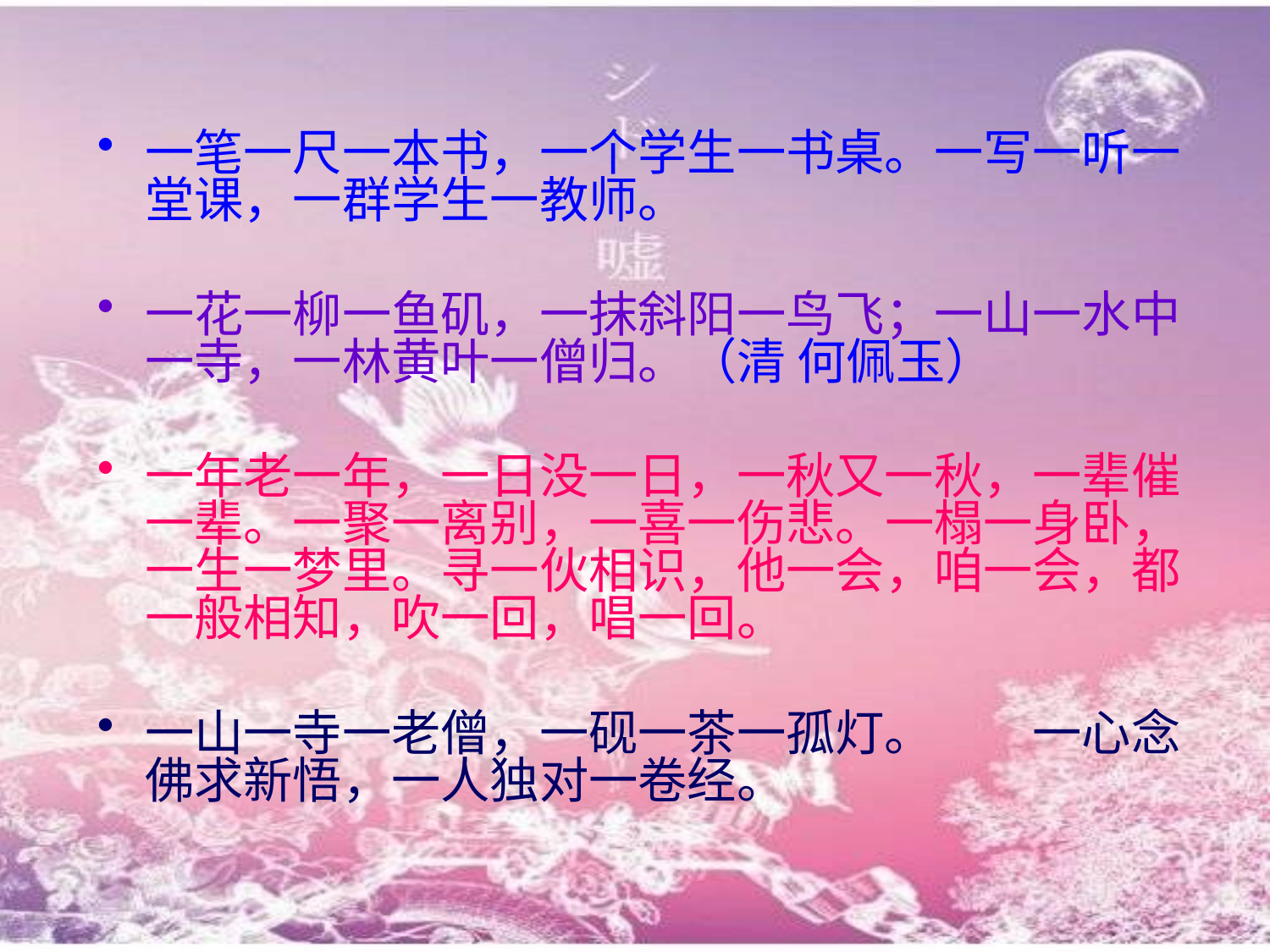

一笔一尺一本书，一个学生一书桌。一写一听一堂课，一群学生一教师。

一花一柳一鱼矶，一抹斜阳一鸟飞；一山一水中一寺，一林黄叶一僧归。（清 何佩玉）

一年老一年，一日没一日，一秋又一秋，一辈催一辈。一聚一离别，一喜一伤悲。一榻一身卧，一生一梦里。寻一伙相识，他一会，咱一会，都一般相知，吹一回，唱一回。

一山一寺一老僧，一砚一茶一孤灯。　　一心念佛求新悟，一人独对一卷经。